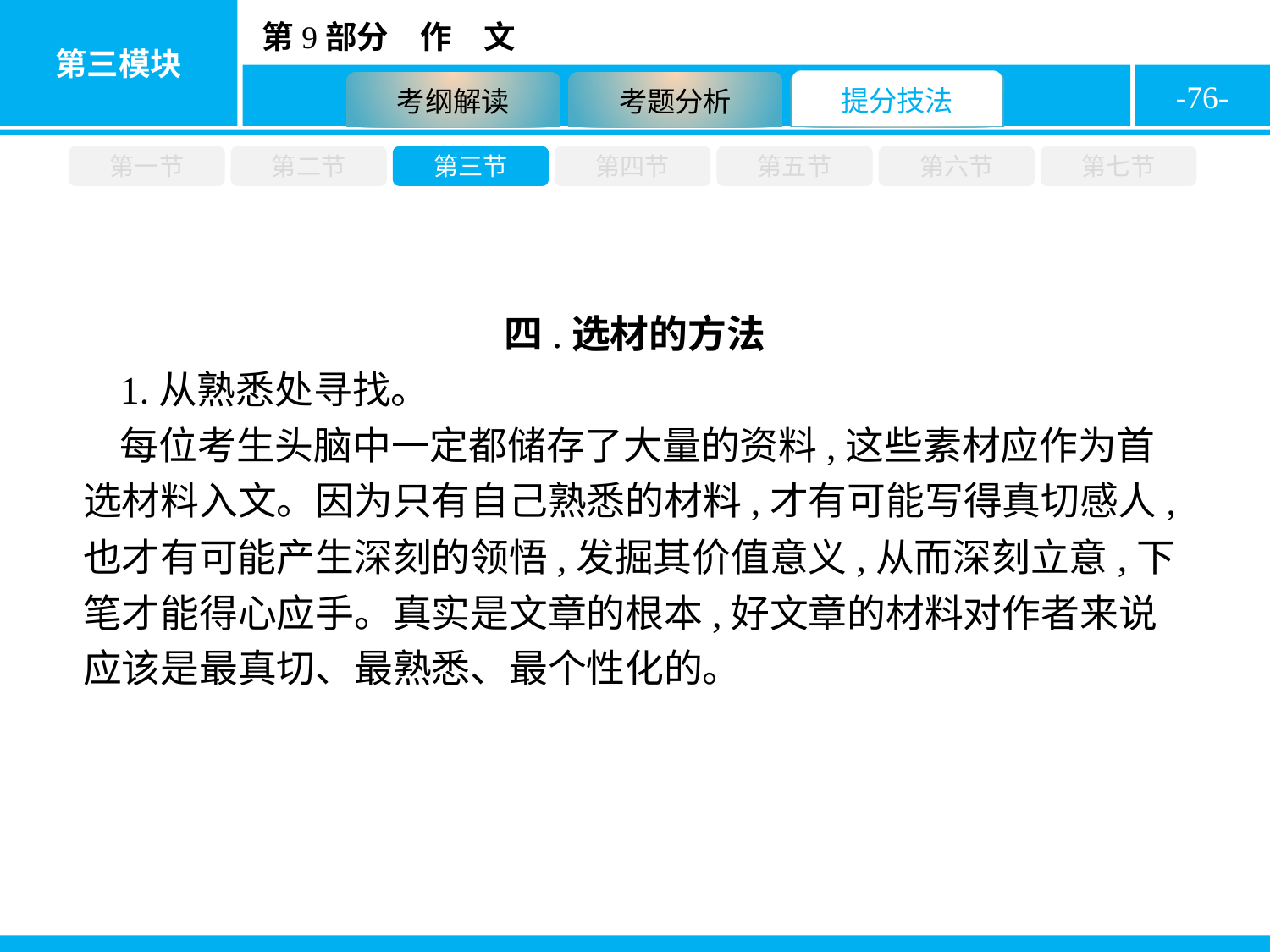

-76-
第一节
第二节
第三节
第四节
第五节
第六节
第七节
四.选材的方法
1.从熟悉处寻找。
每位考生头脑中一定都储存了大量的资料,这些素材应作为首选材料入文。因为只有自己熟悉的材料,才有可能写得真切感人,也才有可能产生深刻的领悟,发掘其价值意义,从而深刻立意,下笔才能得心应手。真实是文章的根本,好文章的材料对作者来说应该是最真切、最熟悉、最个性化的。